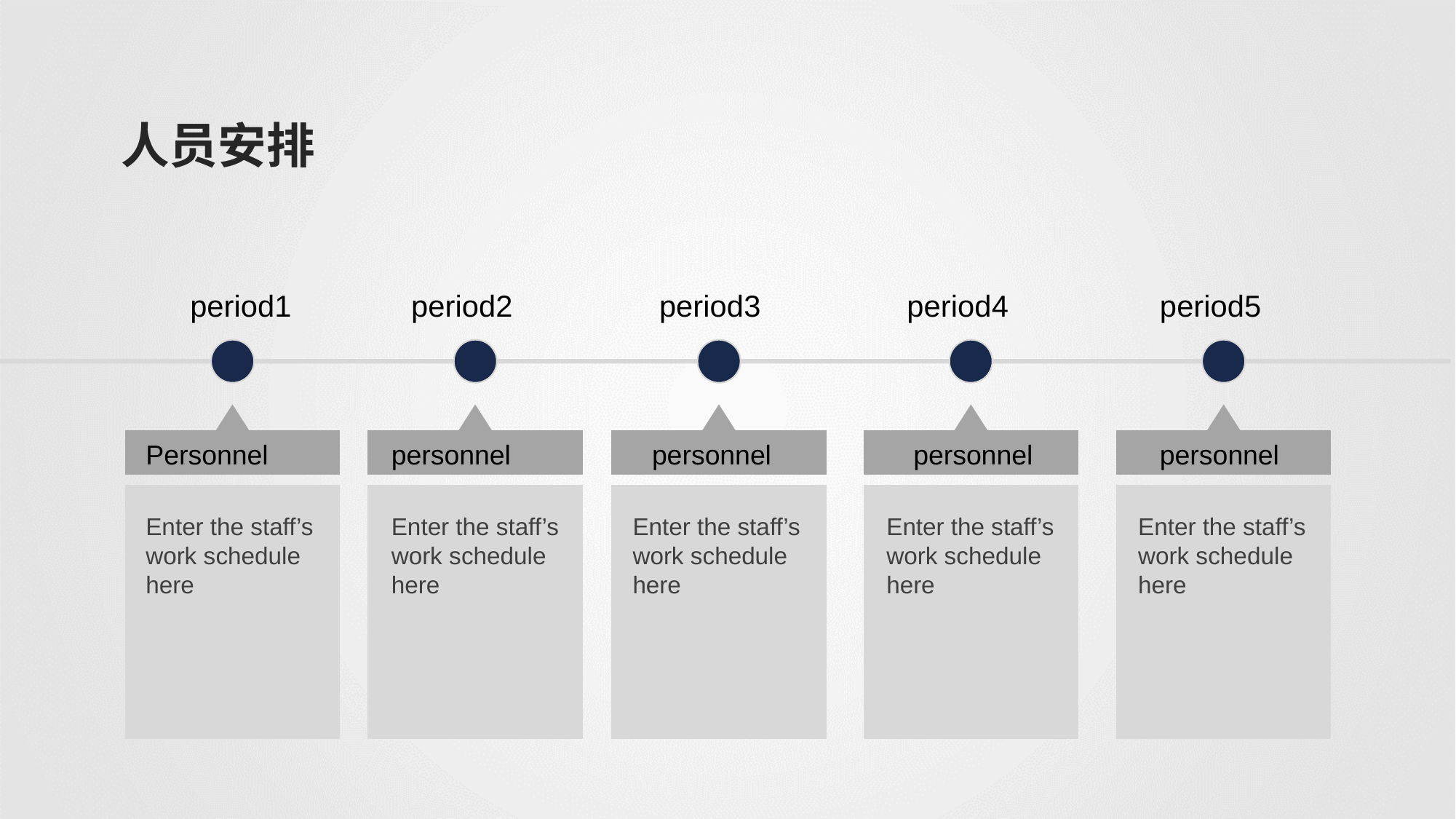

人员安排
period1
period2
period3
period4
period5

Personnel
personnel
personnel
personnel
personnel
Enter the staff’s work schedule here
Enter the staff’s work schedule here
Enter the staff’s work schedule here
Enter the staff’s work schedule here
Enter the staff’s work schedule here